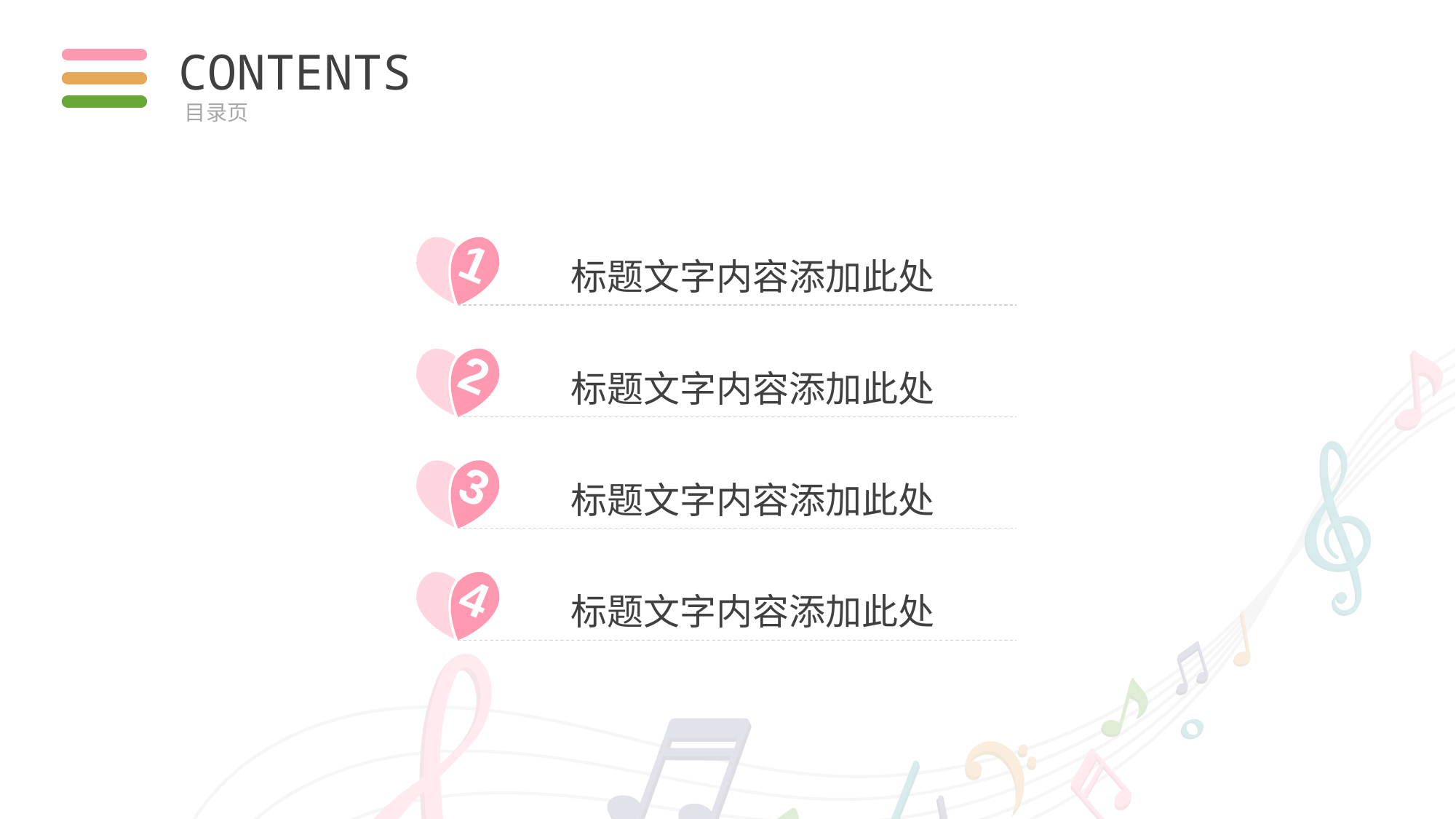

CONTENTS
目录页
1

标题文字内容添加此处
2

标题文字内容添加此处
3

标题文字内容添加此处
4

标题文字内容添加此处